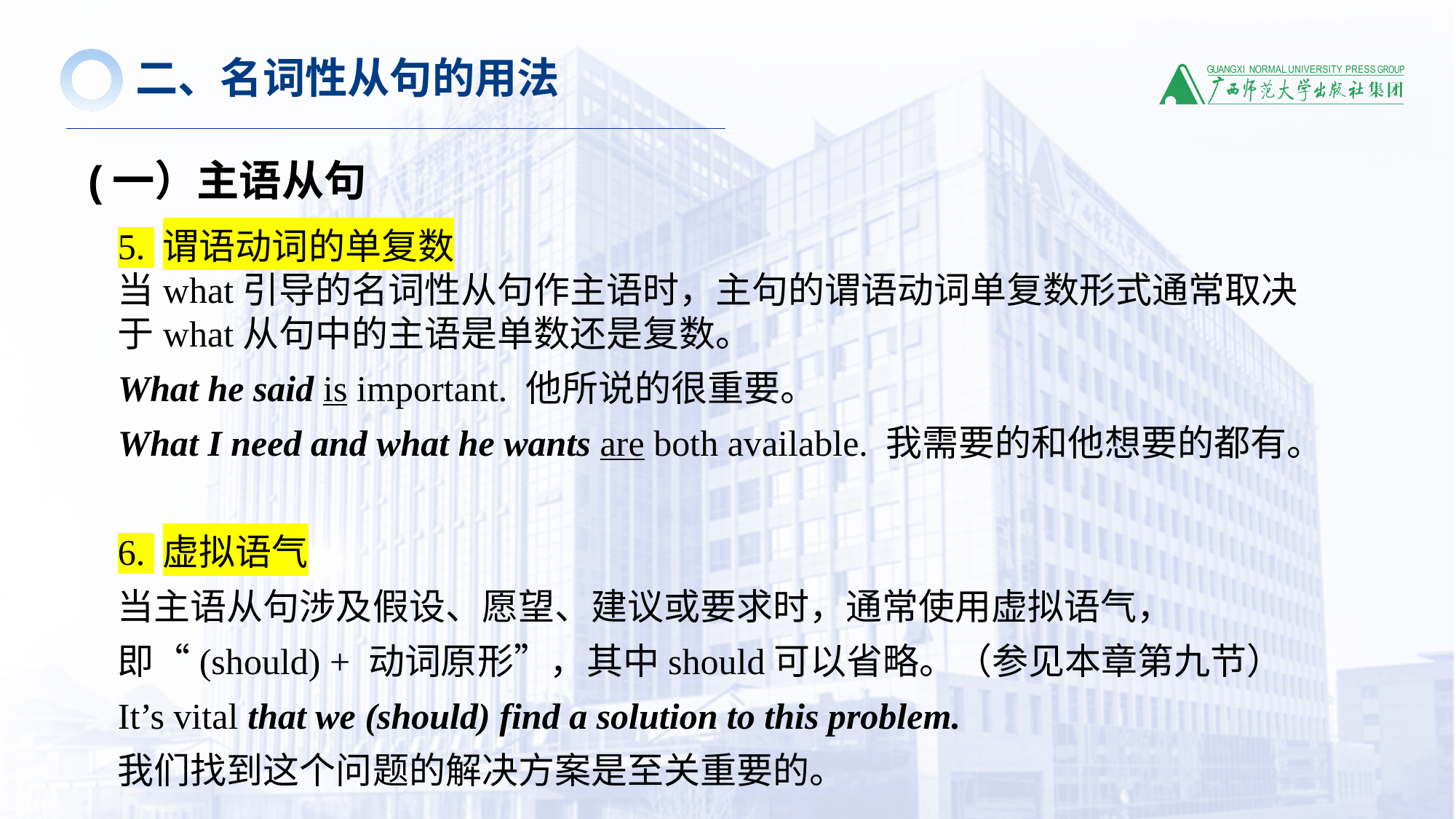

二、名词性从句的用法

(一）主语从句
5. 谓语动词的单复数
当what引导的名词性从句作主语时，主句的谓语动词单复数形式通常取决于what从句中的主语是单数还是复数。
What he said is important. 他所说的很重要。
What I need and what he wants are both available. 我需要的和他想要的都有。

6. 虚拟语气
当主语从句涉及假设、愿望、建议或要求时，通常使用虚拟语气，即“(should) + 动词原形”，其中should可以省略。（参见本章第九节）
It’s vital that we (should) find a solution to this problem.
我们找到这个问题的解决方案是至关重要的。